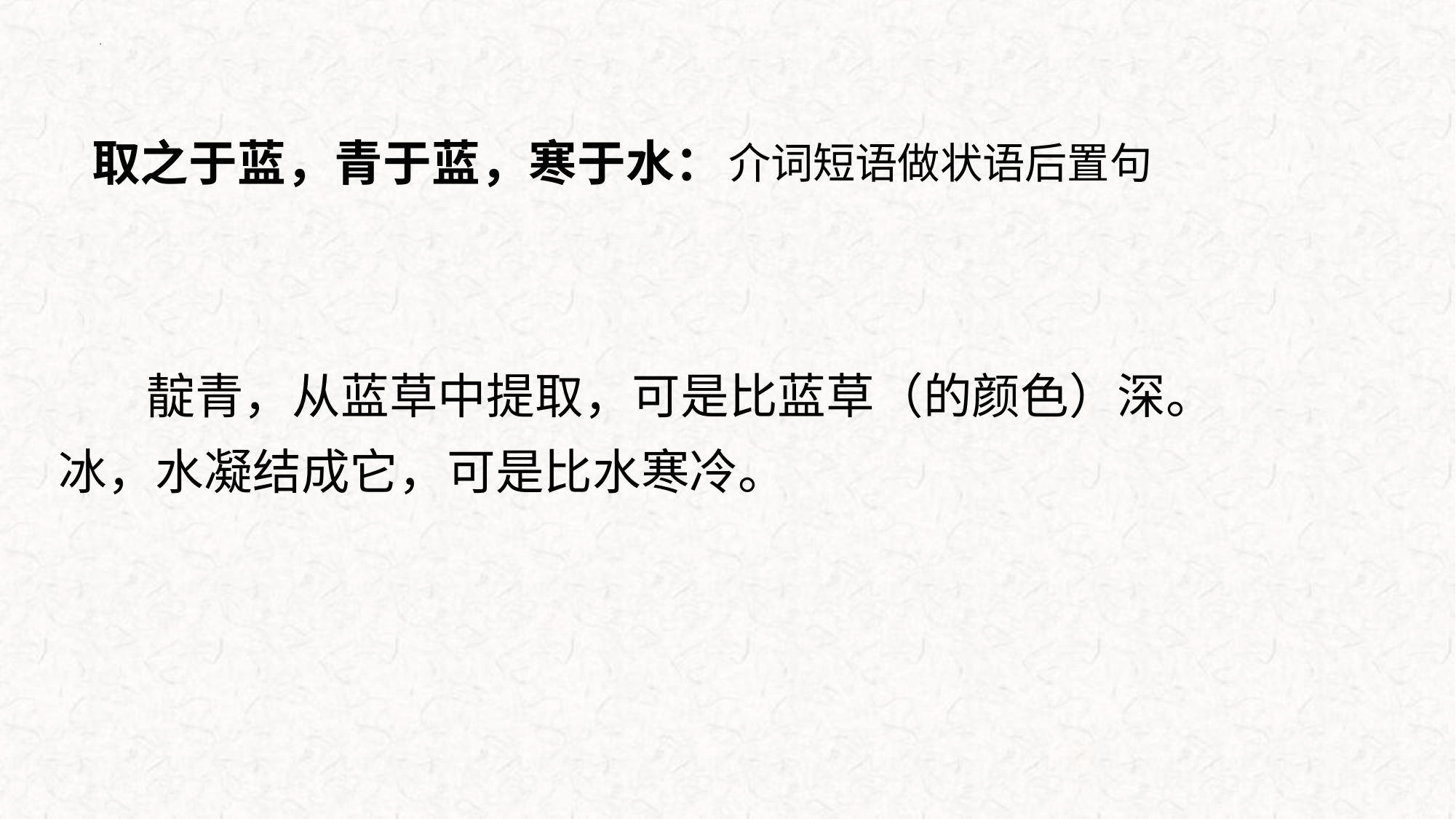

取之于蓝，青于蓝，寒于水：
介词短语做状语后置句
       靛青，从蓝草中提取，可是比蓝草（的颜色）深。
冰，水凝结成它，可是比水寒冷。